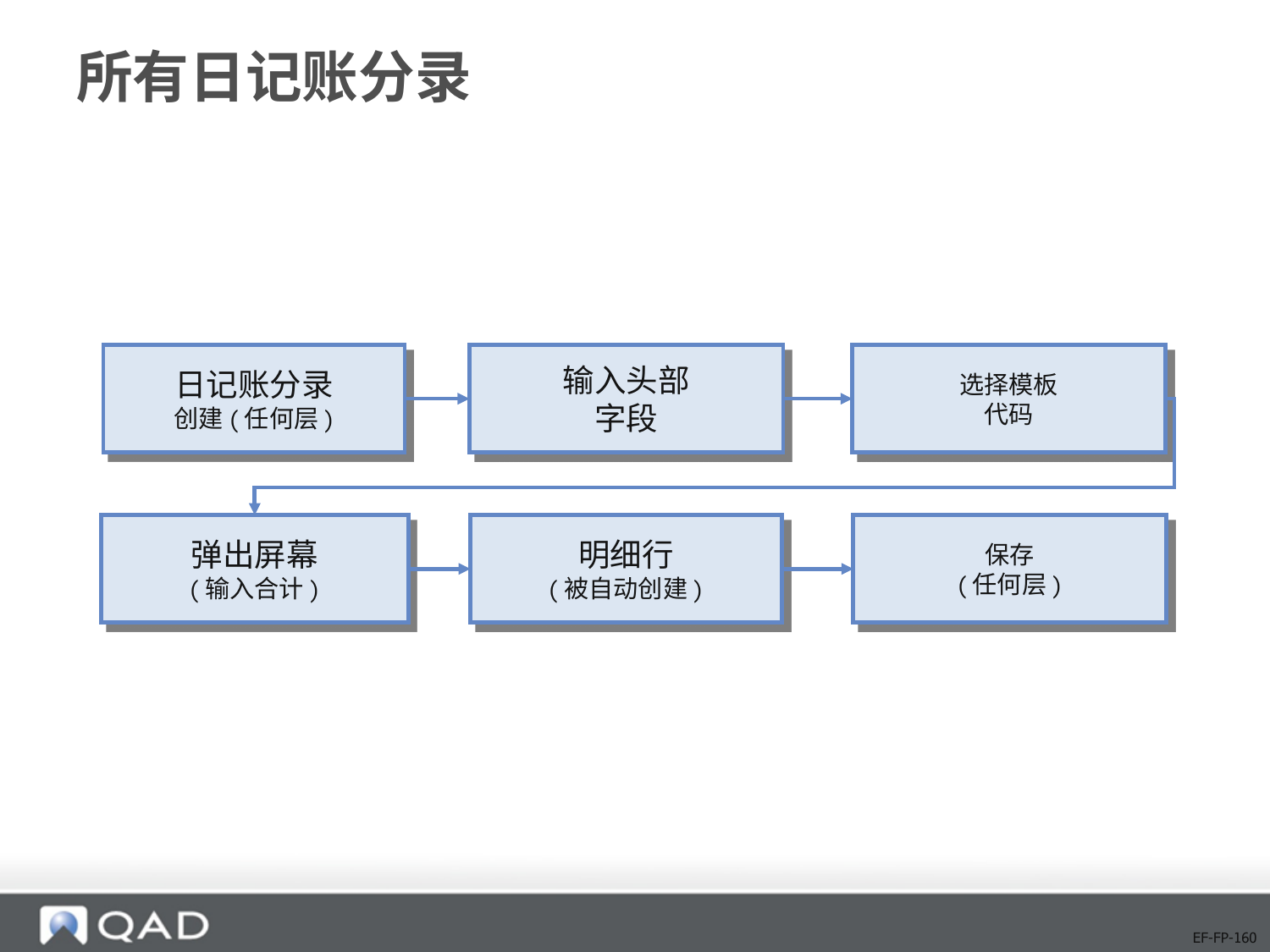

# 所有日记账分录
日记账分录
创建(任何层)
输入头部
字段
选择模板
代码
弹出屏幕
(输入合计)
明细行
(被自动创建)
保存
(任何层)
EF-FP-160